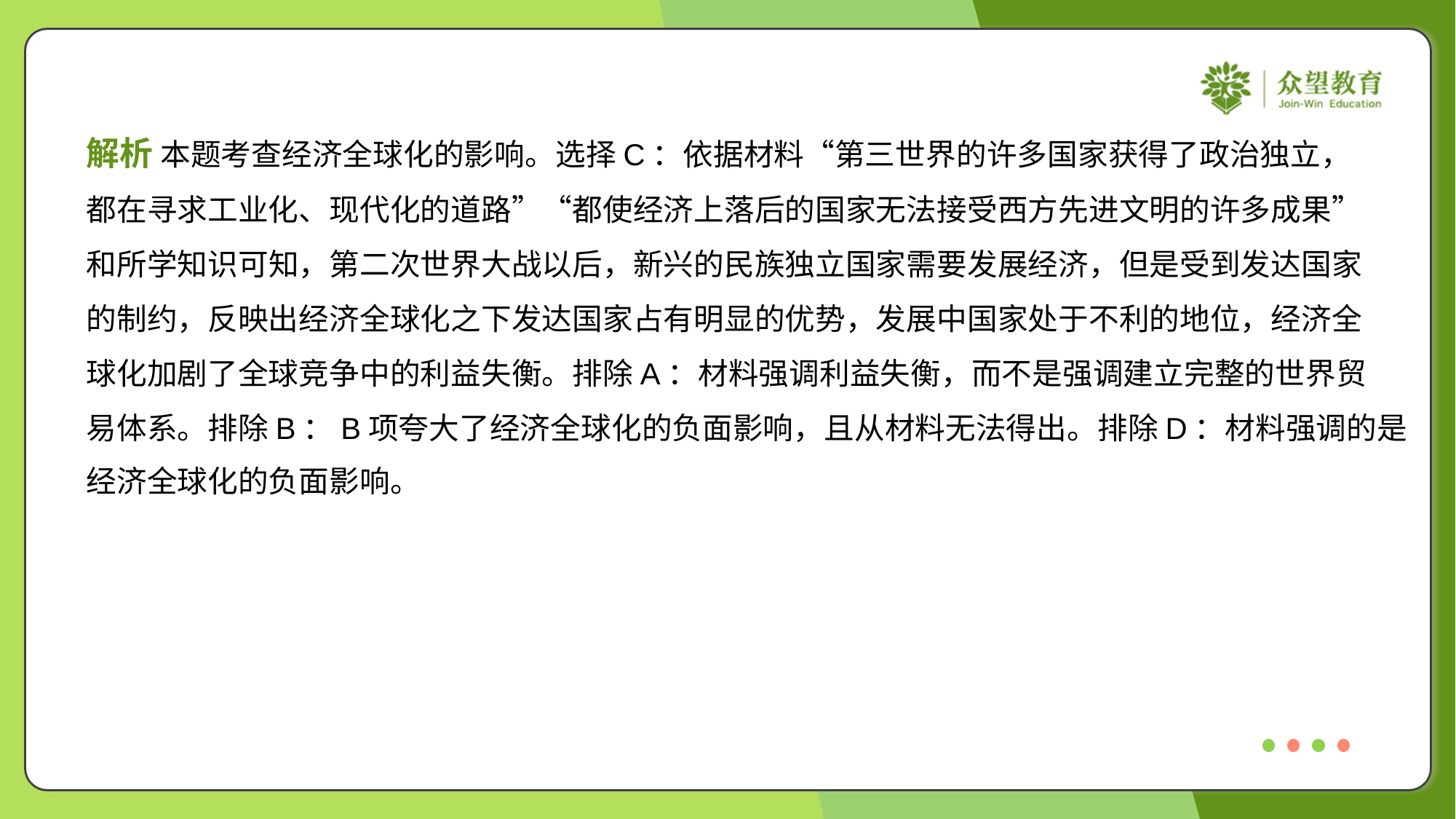

解析 本题考查经济全球化的影响。选择C：依据材料“第三世界的许多国家获得了政治独立，
都在寻求工业化、现代化的道路”“都使经济上落后的国家无法接受西方先进文明的许多成果”
和所学知识可知，第二次世界大战以后，新兴的民族独立国家需要发展经济，但是受到发达国家
的制约，反映出经济全球化之下发达国家占有明显的优势，发展中国家处于不利的地位，经济全
球化加剧了全球竞争中的利益失衡。排除A：材料强调利益失衡，而不是强调建立完整的世界贸
易体系。排除B：B项夸大了经济全球化的负面影响，且从材料无法得出。排除D：材料强调的是
经济全球化的负面影响。